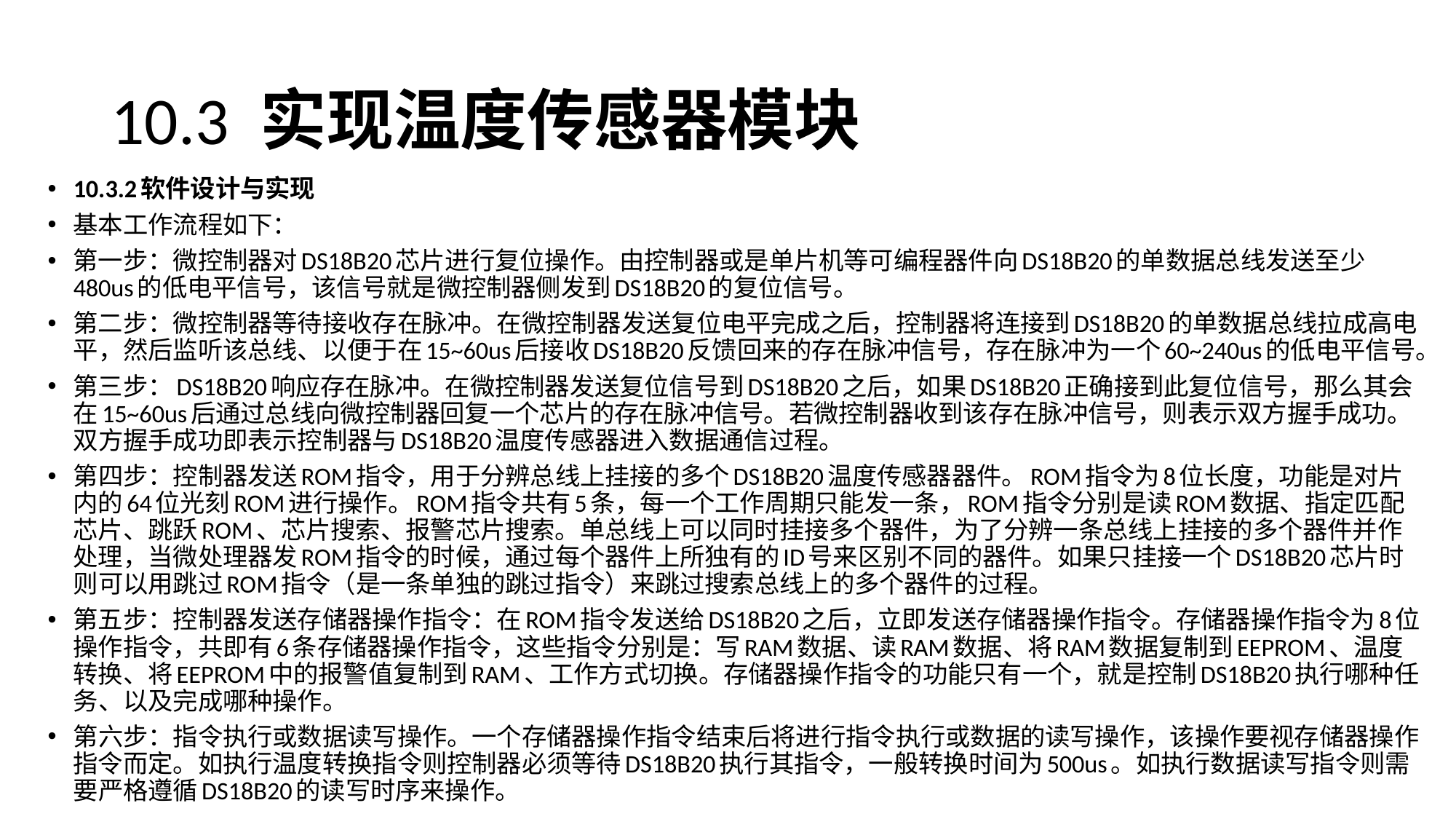

# 10.3 实现温度传感器模块
10.3.2软件设计与实现
基本工作流程如下：
第一步：微控制器对DS18B20芯片进行复位操作。由控制器或是单片机等可编程器件向DS18B20的单数据总线发送至少480us的低电平信号，该信号就是微控制器侧发到DS18B20的复位信号。
第二步：微控制器等待接收存在脉冲。在微控制器发送复位电平完成之后，控制器将连接到DS18B20的单数据总线拉成高电平，然后监听该总线、以便于在15~60us后接收DS18B20反馈回来的存在脉冲信号，存在脉冲为一个60~240us的低电平信号。
第三步：DS18B20响应存在脉冲。在微控制器发送复位信号到DS18B20之后，如果DS18B20正确接到此复位信号，那么其会在15~60us后通过总线向微控制器回复一个芯片的存在脉冲信号。若微控制器收到该存在脉冲信号，则表示双方握手成功。双方握手成功即表示控制器与DS18B20温度传感器进入数据通信过程。
第四步：控制器发送ROM指令，用于分辨总线上挂接的多个DS18B20温度传感器器件。ROM指令为8位长度，功能是对片内的64位光刻ROM进行操作。ROM指令共有5条，每一个工作周期只能发一条，ROM指令分别是读ROM数据、指定匹配芯片、跳跃ROM、芯片搜索、报警芯片搜索。单总线上可以同时挂接多个器件，为了分辨一条总线上挂接的多个器件并作处理，当微处理器发ROM指令的时候，通过每个器件上所独有的ID号来区别不同的器件。如果只挂接一个DS18B20芯片时则可以用跳过ROM指令（是一条单独的跳过指令）来跳过搜索总线上的多个器件的过程。
第五步：控制器发送存储器操作指令：在ROM指令发送给DS18B20之后，立即发送存储器操作指令。存储器操作指令为8位操作指令，共即有6条存储器操作指令，这些指令分别是：写RAM数据、读RAM数据、将RAM数据复制到EEPROM、温度转换、将EEPROM中的报警值复制到RAM、工作方式切换。存储器操作指令的功能只有一个，就是控制DS18B20执行哪种任务、以及完成哪种操作。
第六步：指令执行或数据读写操作。一个存储器操作指令结束后将进行指令执行或数据的读写操作，该操作要视存储器操作指令而定。如执行温度转换指令则控制器必须等待DS18B20执行其指令，一般转换时间为500us。如执行数据读写指令则需要严格遵循DS18B20的读写时序来操作。